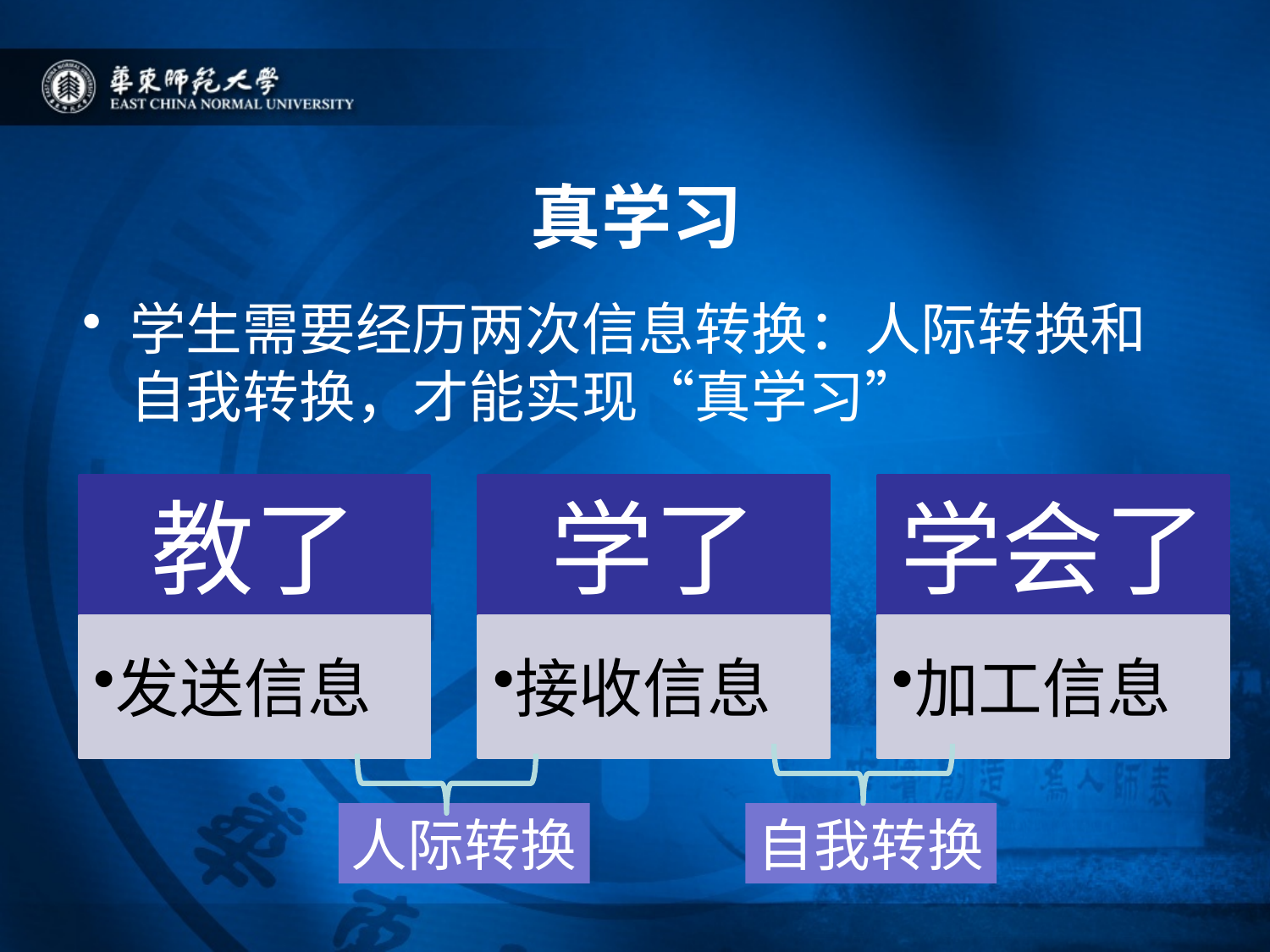

# 真学习
学生需要经历两次信息转换：人际转换和自我转换，才能实现“真学习”
教了
发送信息
学了
接收信息
学会了
加工信息

人际转换
自我转换